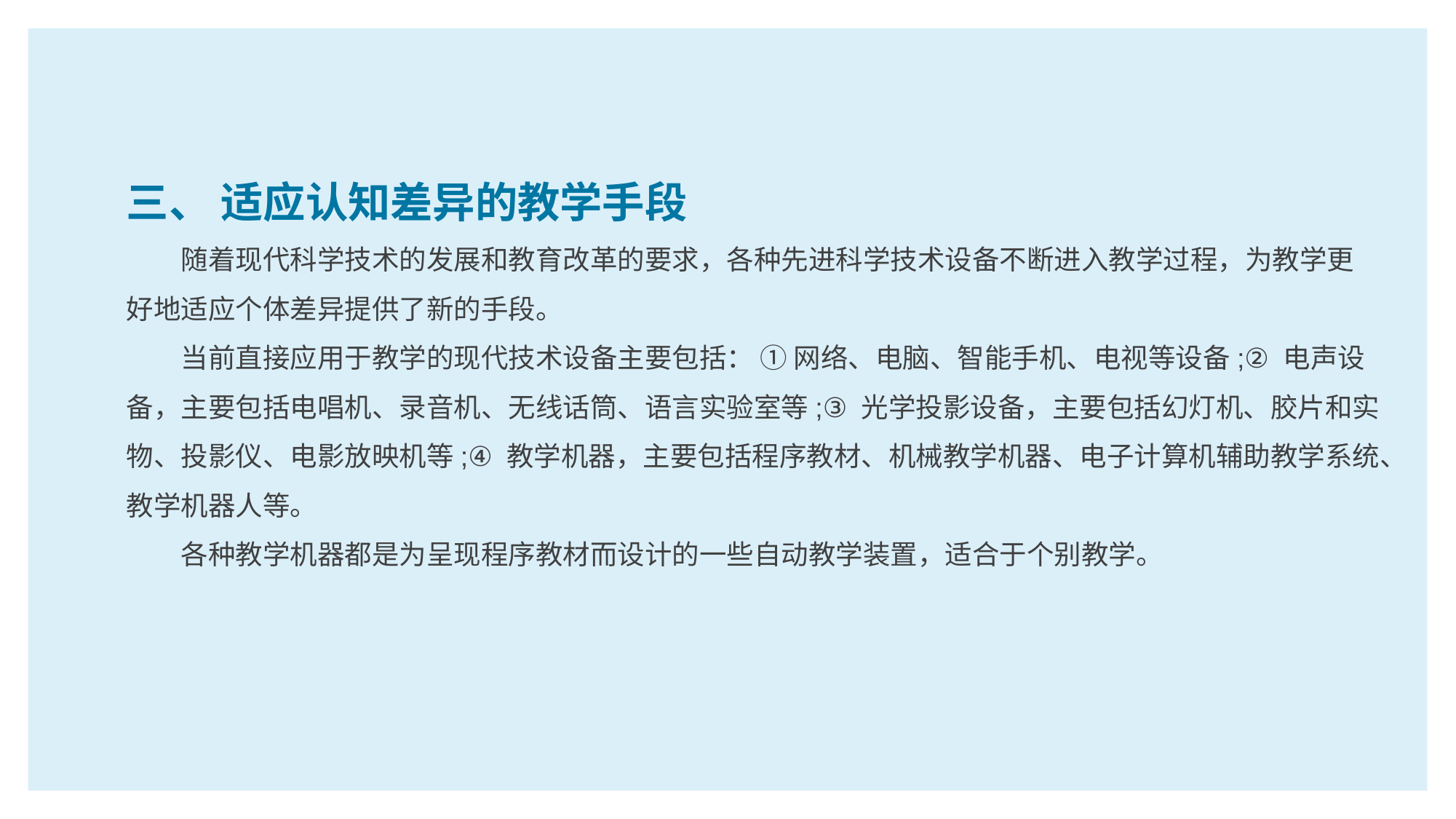

三、 适应认知差异的教学手段
随着现代科学技术的发展和教育改革的要求，各种先进科学技术设备不断进入教学过程，为教学更好地适应个体差异提供了新的手段。
当前直接应用于教学的现代技术设备主要包括： ① 网络、电脑、智能手机、电视等设备;② 电声设备，主要包括电唱机、录音机、无线话筒、语言实验室等;③ 光学投影设备，主要包括幻灯机、胶片和实物、投影仪、电影放映机等;④ 教学机器，主要包括程序教材、机械教学机器、电子计算机辅助教学系统、教学机器人等。
各种教学机器都是为呈现程序教材而设计的一些自动教学装置，适合于个别教学。